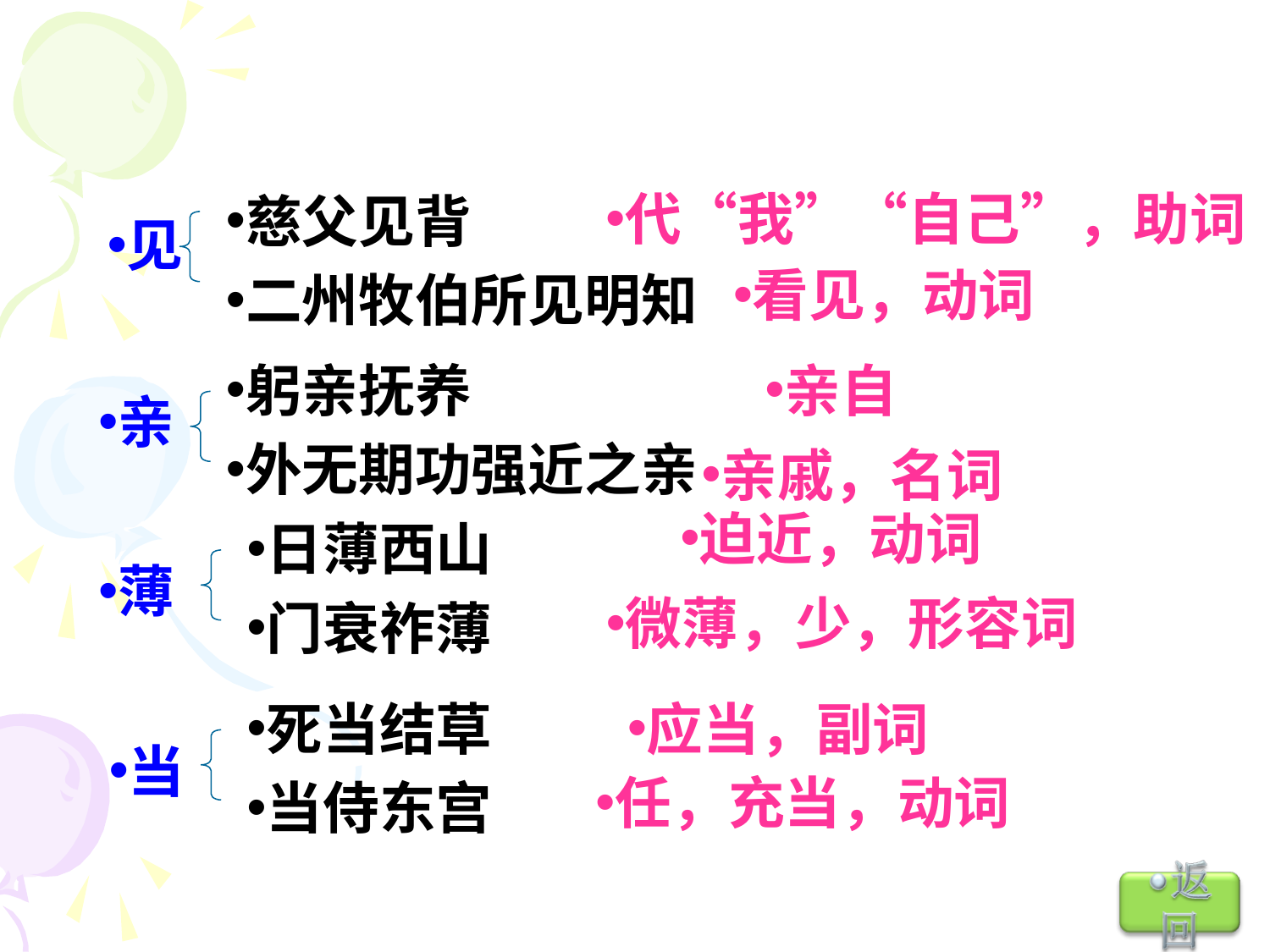

代“我”“自己”，助词
慈父见背
二州牧伯所见明知

见

看见，动词
躬亲抚养
外无期功强近之亲
亲自
亲

亲戚，名词

迫近，动词
日薄西山
门衰祚薄
薄

微薄，少，形容词
死当结草
当侍东宫
应当，副词
当

任，充当，动词